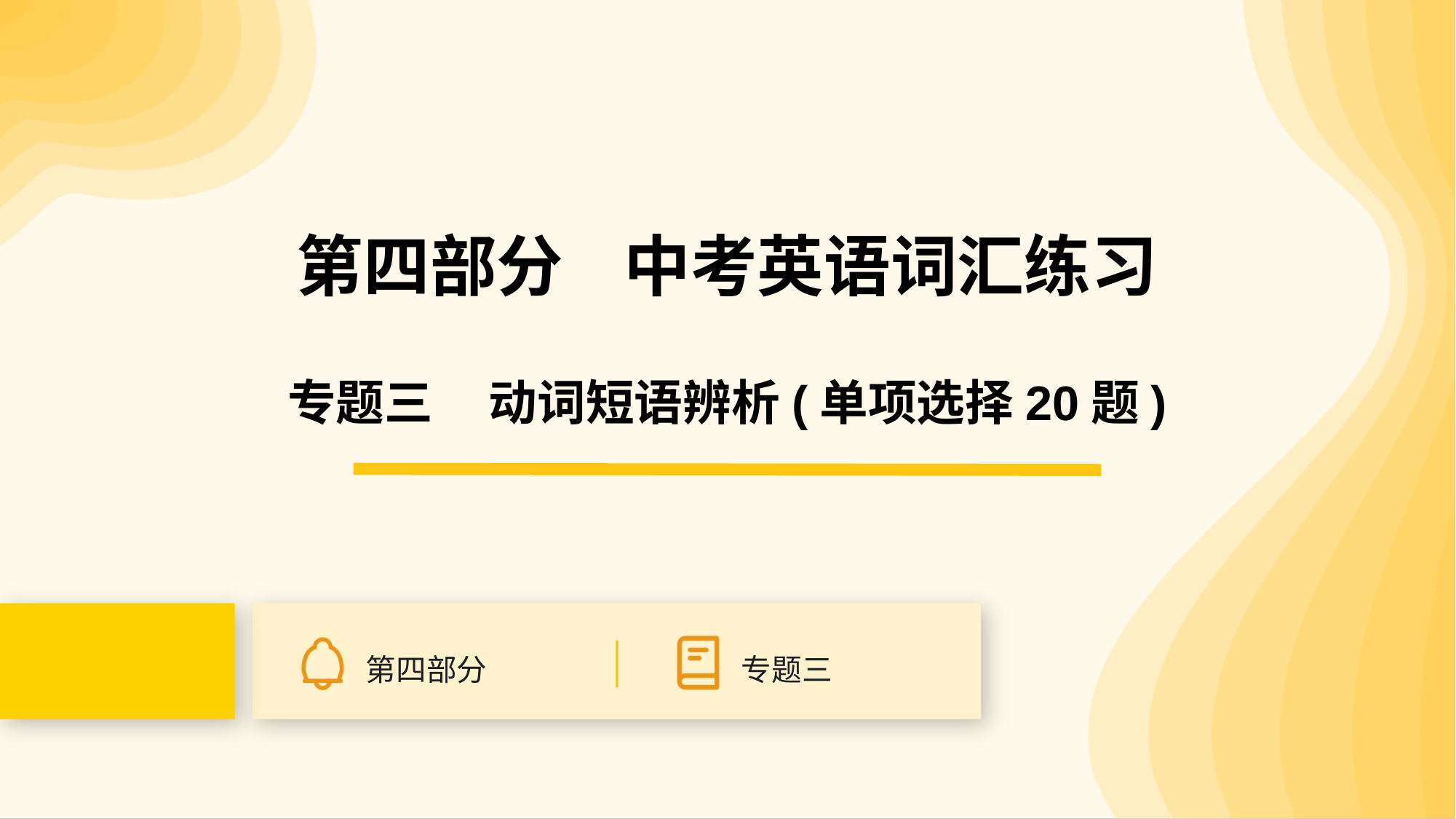

第四部分    中考英语词汇练习
专题三     动词短语辨析(单项选择20题)

第四部分
专题三